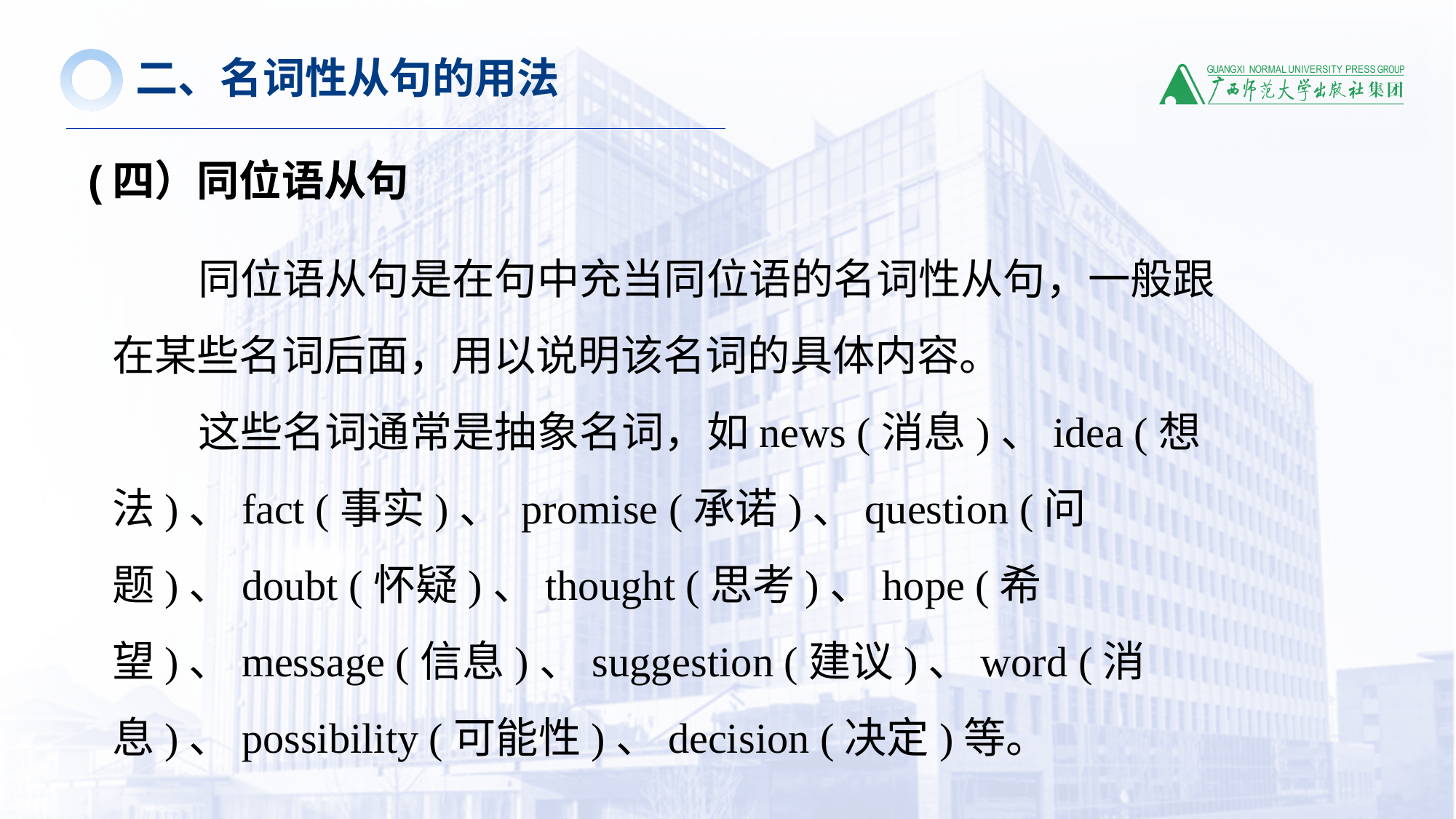

二、名词性从句的用法

(四）同位语从句
        同位语从句是在句中充当同位语的名词性从句，一般跟在某些名词后面，用以说明该名词的具体内容。
        这些名词通常是抽象名词，如news (消息)、idea (想法)、fact (事实)、 promise (承诺)、question (问题)、doubt (怀疑)、thought (思考)、hope (希望)、message (信息)、suggestion (建议)、word (消息)、possibility (可能性)、decision (决定)等。